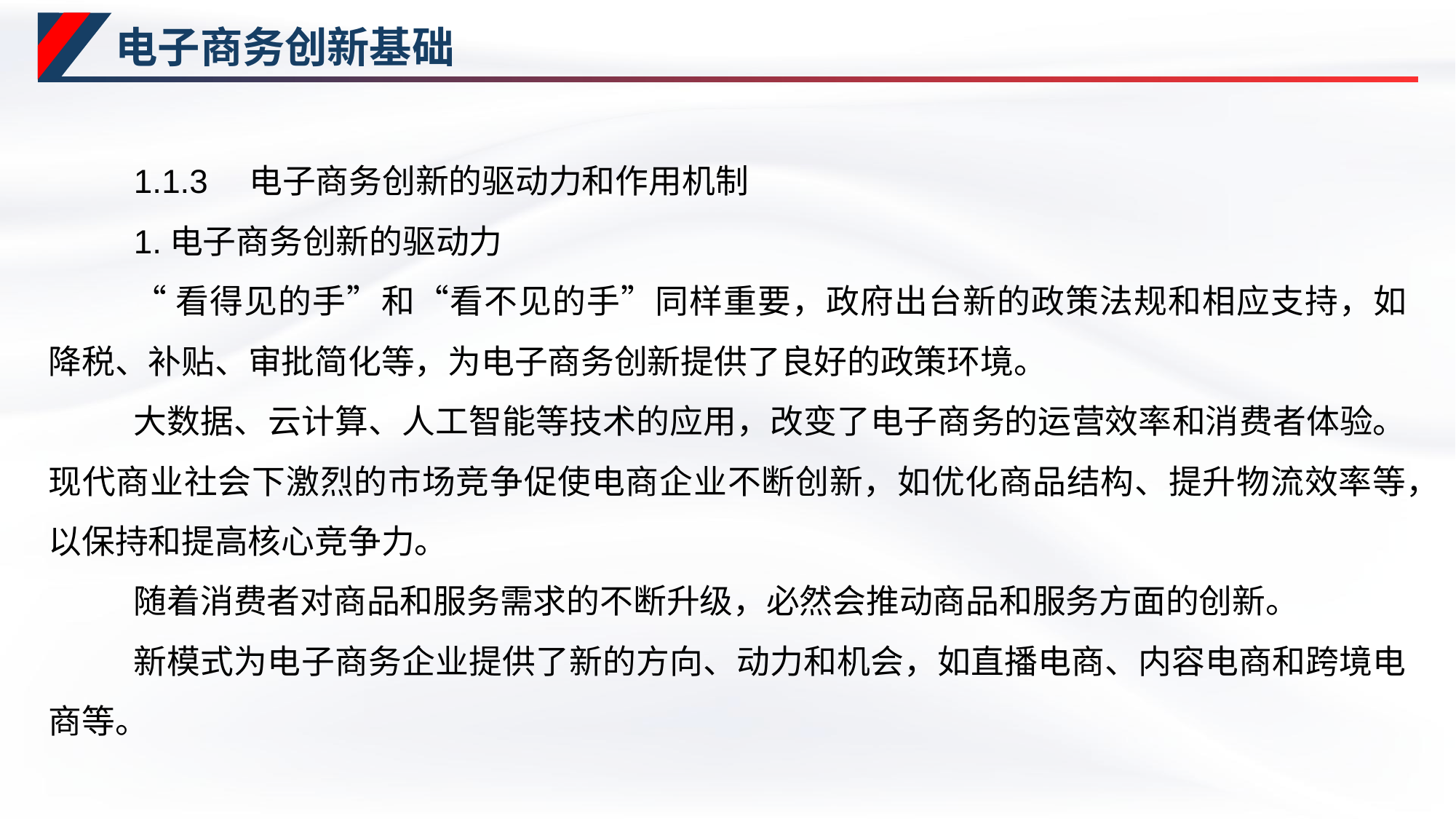

# 电子商务创新基础
1.1.3　电子商务创新的驱动力和作用机制
1.电子商务创新的驱动力
“看得见的手”和“看不见的手”同样重要，政府出台新的政策法规和相应支持，如降税、补贴、审批简化等，为电子商务创新提供了良好的政策环境。
大数据、云计算、人工智能等技术的应用，改变了电子商务的运营效率和消费者体验。现代商业社会下激烈的市场竞争促使电商企业不断创新，如优化商品结构、提升物流效率等，以保持和提高核心竞争力。
随着消费者对商品和服务需求的不断升级，必然会推动商品和服务方面的创新。
新模式为电子商务企业提供了新的方向、动力和机会，如直播电商、内容电商和跨境电商等。